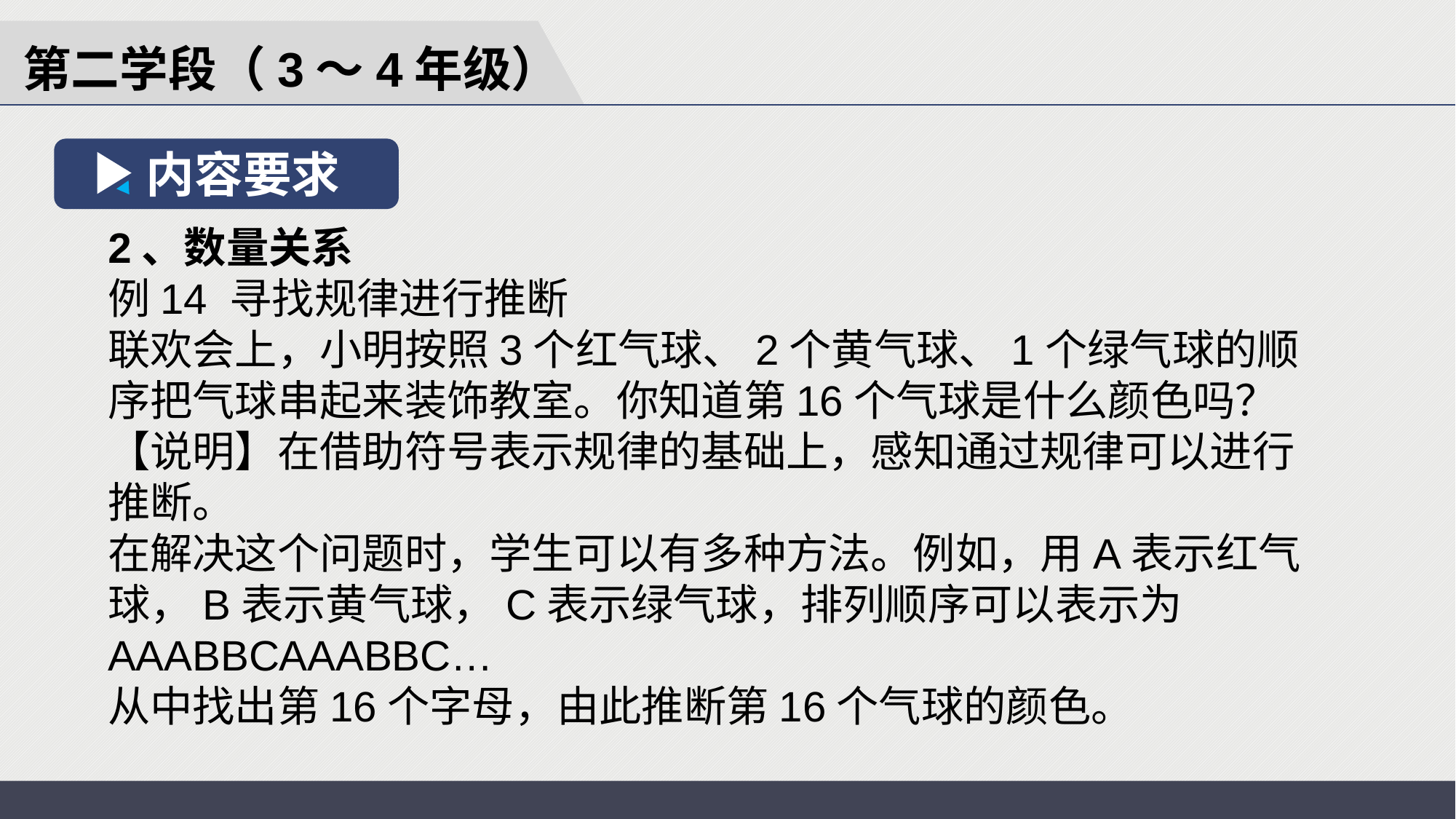

第二学段（3～4年级）
内容要求

2、数量关系
例14 寻找规律进行推断
联欢会上，小明按照3个红气球、2个黄气球、1个绿气球的顺序把气球串起来装饰教室。你知道第16个气球是什么颜色吗？
【说明】在借助符号表示规律的基础上，感知通过规律可以进行推断。
在解决这个问题时，学生可以有多种方法。例如，用A表示红气球，B表示黄气球，C表示绿气球，排列顺序可以表示为
AAABBCAAABBC…
从中找出第16个字母，由此推断第16个气球的颜色。